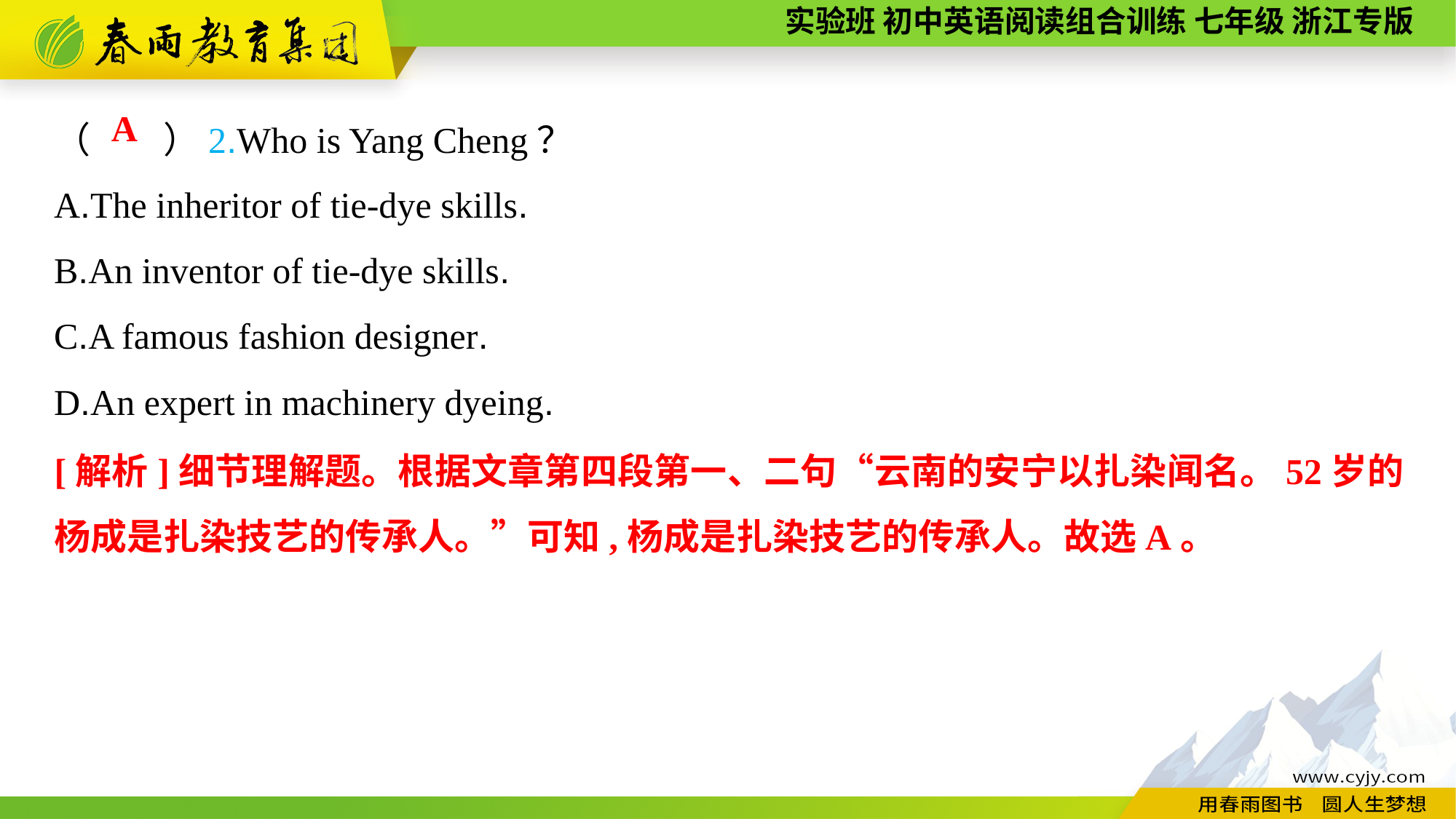

（　　）2.Who is Yang Cheng？
A.The inheritor of tie-dye skills.
B.An inventor of tie-dye skills.
C.A famous fashion designer.
D.An expert in machinery dyeing.
A
[解析]细节理解题。根据文章第四段第一、二句“云南的安宁以扎染闻名。52岁的杨成是扎染技艺的传承人。”可知,杨成是扎染技艺的传承人。故选A。